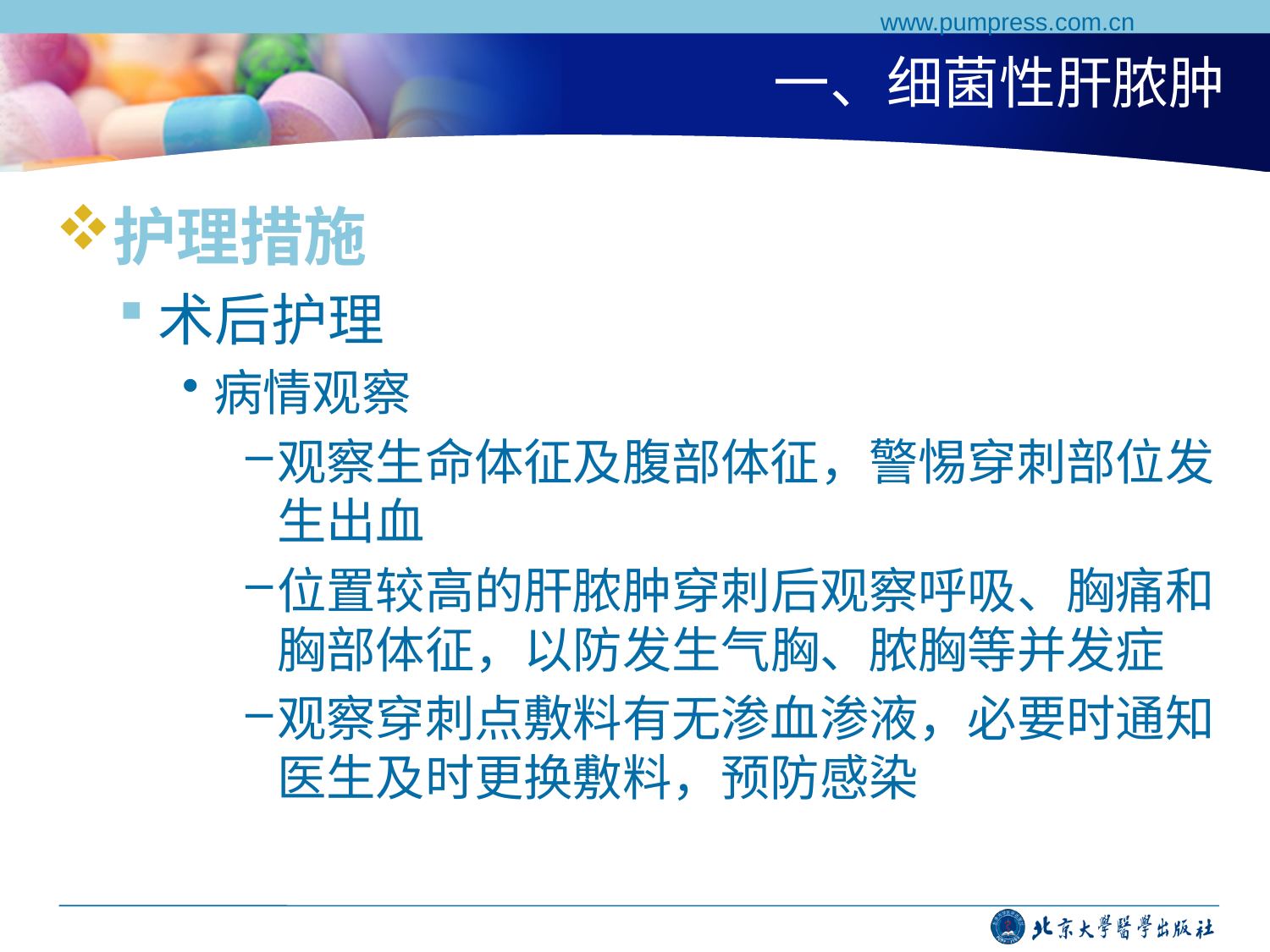

www.pumpress.com.cn
# 一、细菌性肝脓肿
护理措施
术后护理
病情观察
观察生命体征及腹部体征，警惕穿刺部位发生出血
位置较高的肝脓肿穿刺后观察呼吸、胸痛和胸部体征，以防发生气胸、脓胸等并发症
观察穿刺点敷料有无渗血渗液，必要时通知医生及时更换敷料，预防感染